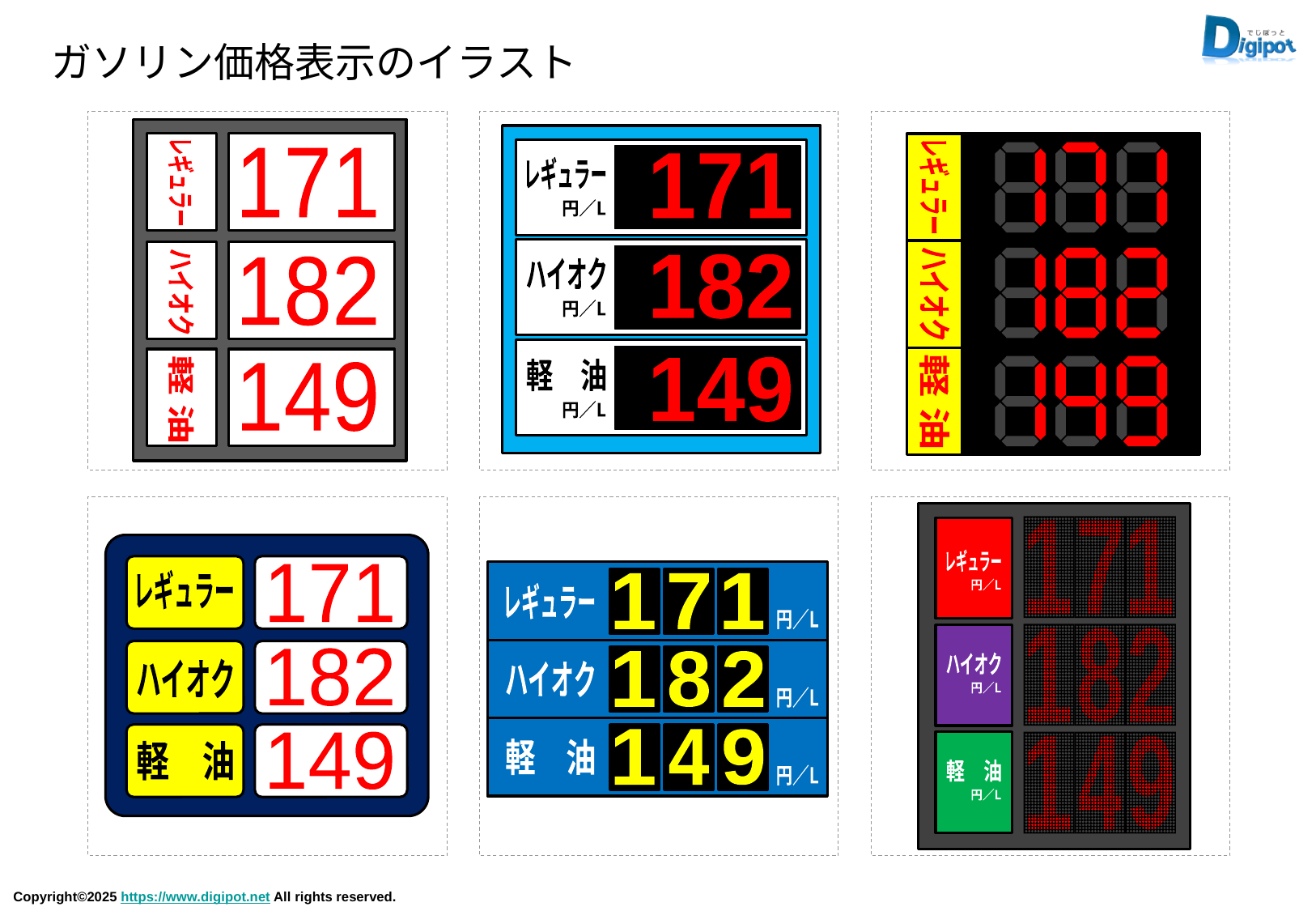

ガソリン価格表示のイラスト

171
レギュラー
182
ハイオク
149
軽 油

171
レギュラー
円／L

182
ハイオク
円／L

149
軽　油
円／L

レギュラー

ハイオク

軽 油

1
7
1

レギュラー
円／L

1
8
2

ハイオク
円／L

1
4
9

軽　油
円／L

171
レギュラー

182
ハイオク

149
軽　油

1
7
1
レギュラー
円／L

1
8
2
ハイオク
円／L

1
4
9
軽　油
円／L